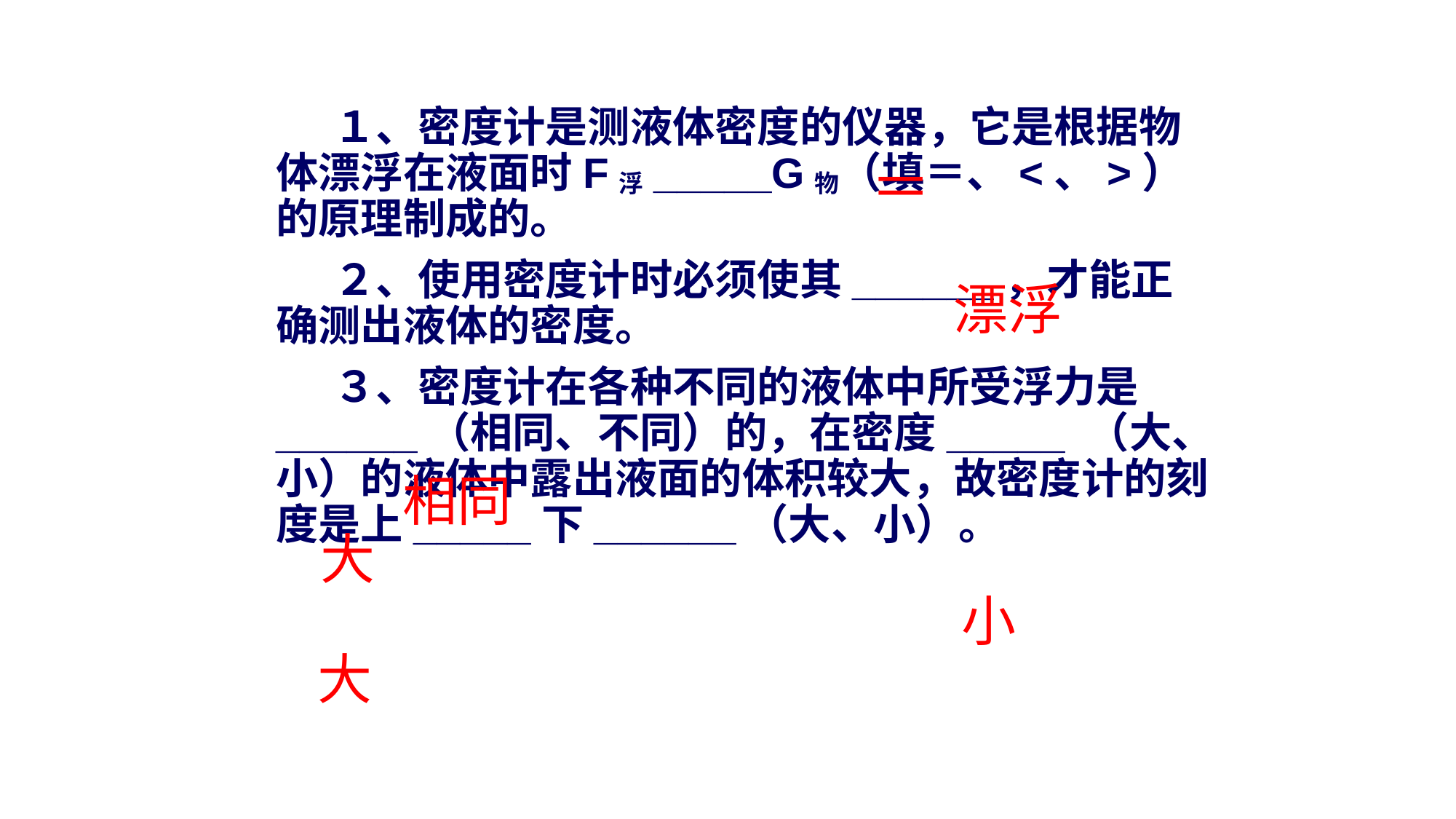

１、密度计是测液体密度的仪器，它是根据物体漂浮在液面时F浮_____G物（填＝、<、>）的原理制成的。
　　２、使用密度计时必须使其______，才能正确测出液体的密度。
　　３、密度计在各种不同的液体中所受浮力是______（相同、不同）的，在密度_____ （大、小）的液体中露出液面的体积较大，故密度计的刻度是上_____下______（大、小）。
＝
漂浮
相同
大
小
大